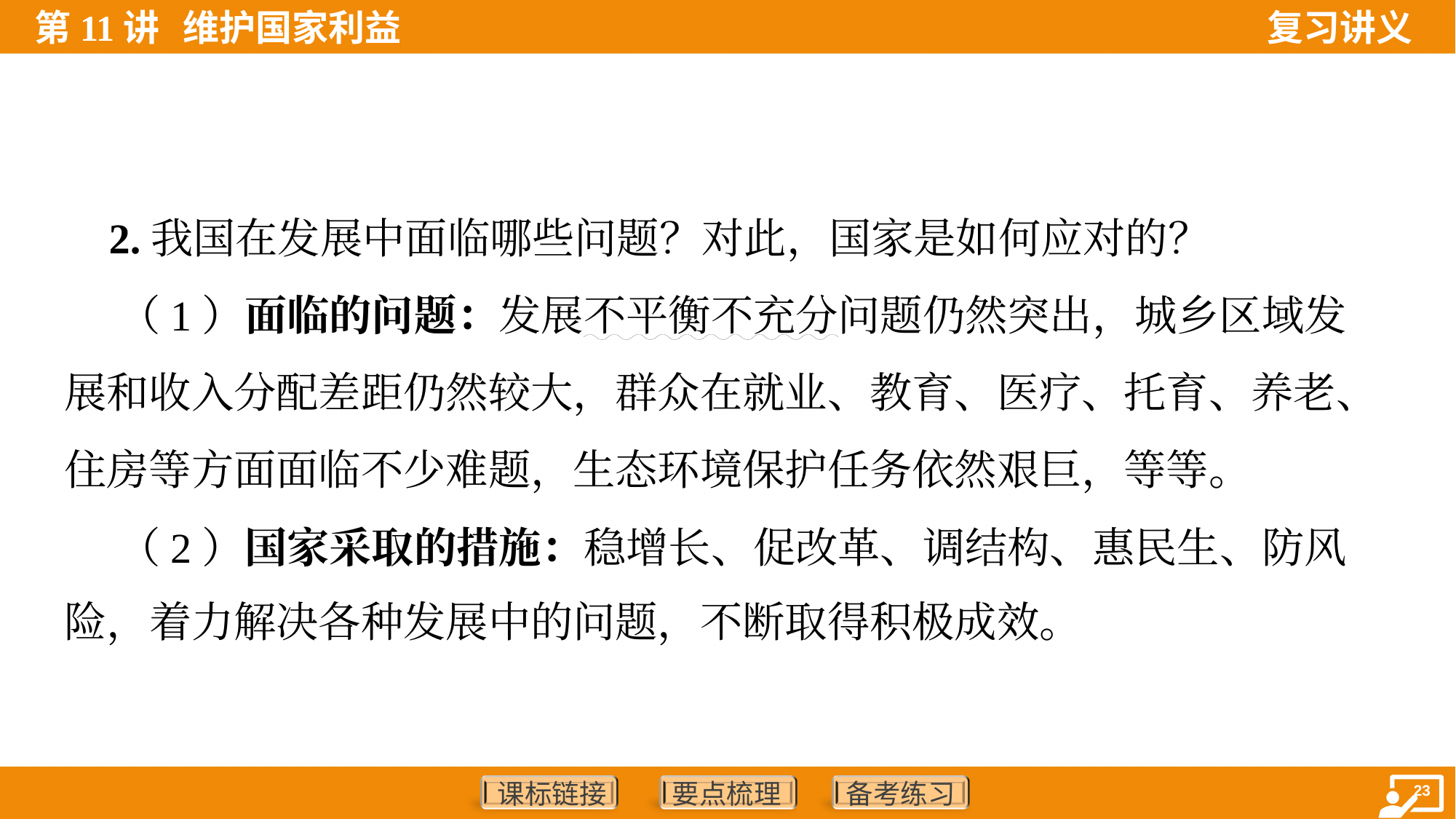

2.我国在发展中面临哪些问题？对此，国家是如何应对的？
    （1）面临的问题：发展不平衡不充分问题仍然突出，城乡区域发
展和收入分配差距仍然较大，群众在就业、教育、医疗、托育、养老、
住房等方面面临不少难题，生态环境保护任务依然艰巨，等等。
    （2）国家采取的措施：稳增长、促改革、调结构、惠民生、防风
险，着力解决各种发展中的问题，不断取得积极成效。